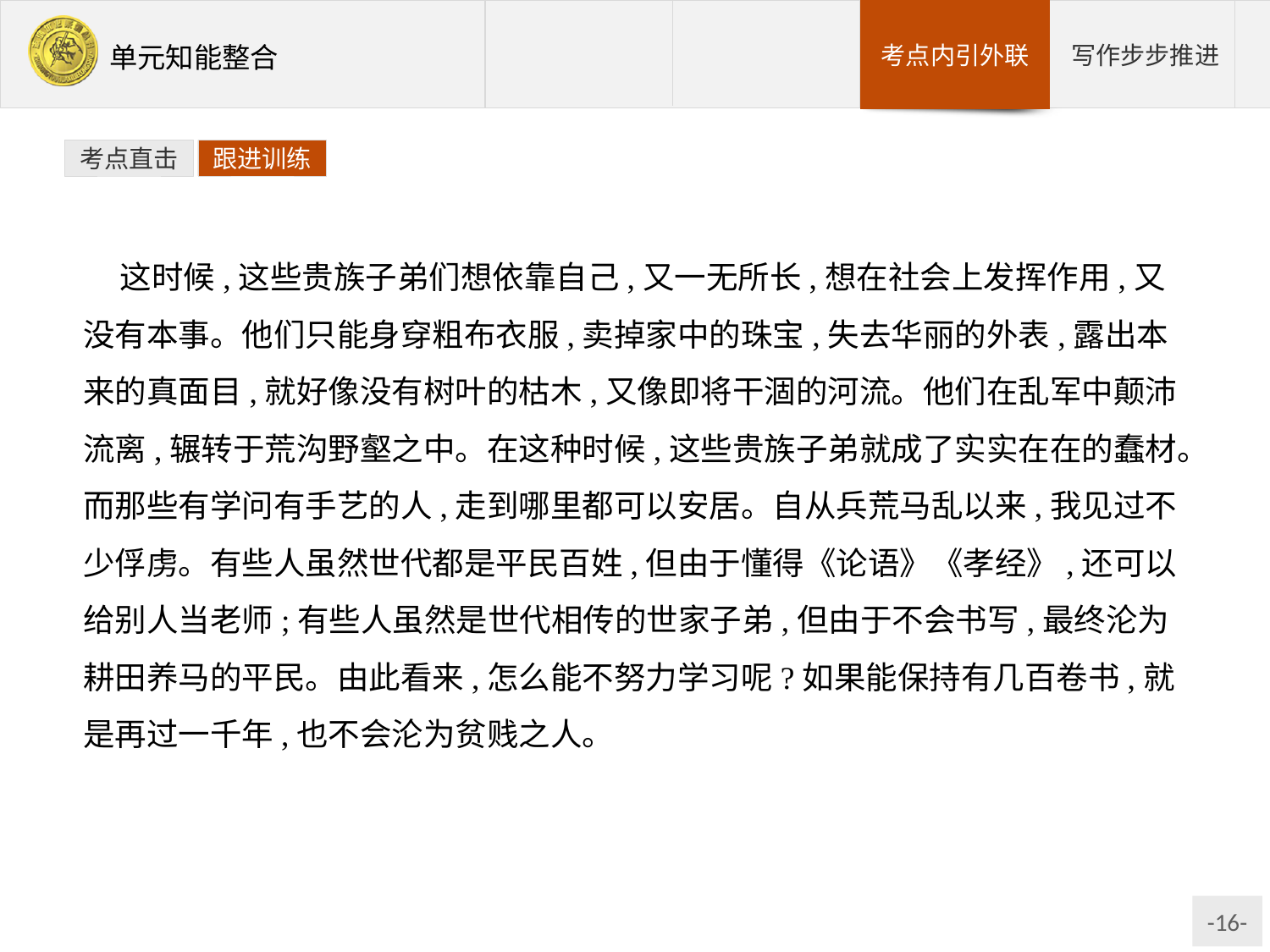

考点直击
跟进训练
这时候,这些贵族子弟们想依靠自己,又一无所长,想在社会上发挥作用,又没有本事。他们只能身穿粗布衣服,卖掉家中的珠宝,失去华丽的外表,露出本来的真面目,就好像没有树叶的枯木,又像即将干涸的河流。他们在乱军中颠沛流离,辗转于荒沟野壑之中。在这种时候,这些贵族子弟就成了实实在在的蠢材。而那些有学问有手艺的人,走到哪里都可以安居。自从兵荒马乱以来,我见过不少俘虏。有些人虽然世代都是平民百姓,但由于懂得《论语》《孝经》,还可以给别人当老师;有些人虽然是世代相传的世家子弟,但由于不会书写,最终沦为耕田养马的平民。由此看来,怎么能不努力学习呢?如果能保持有几百卷书,就是再过一千年,也不会沦为贫贱之人。